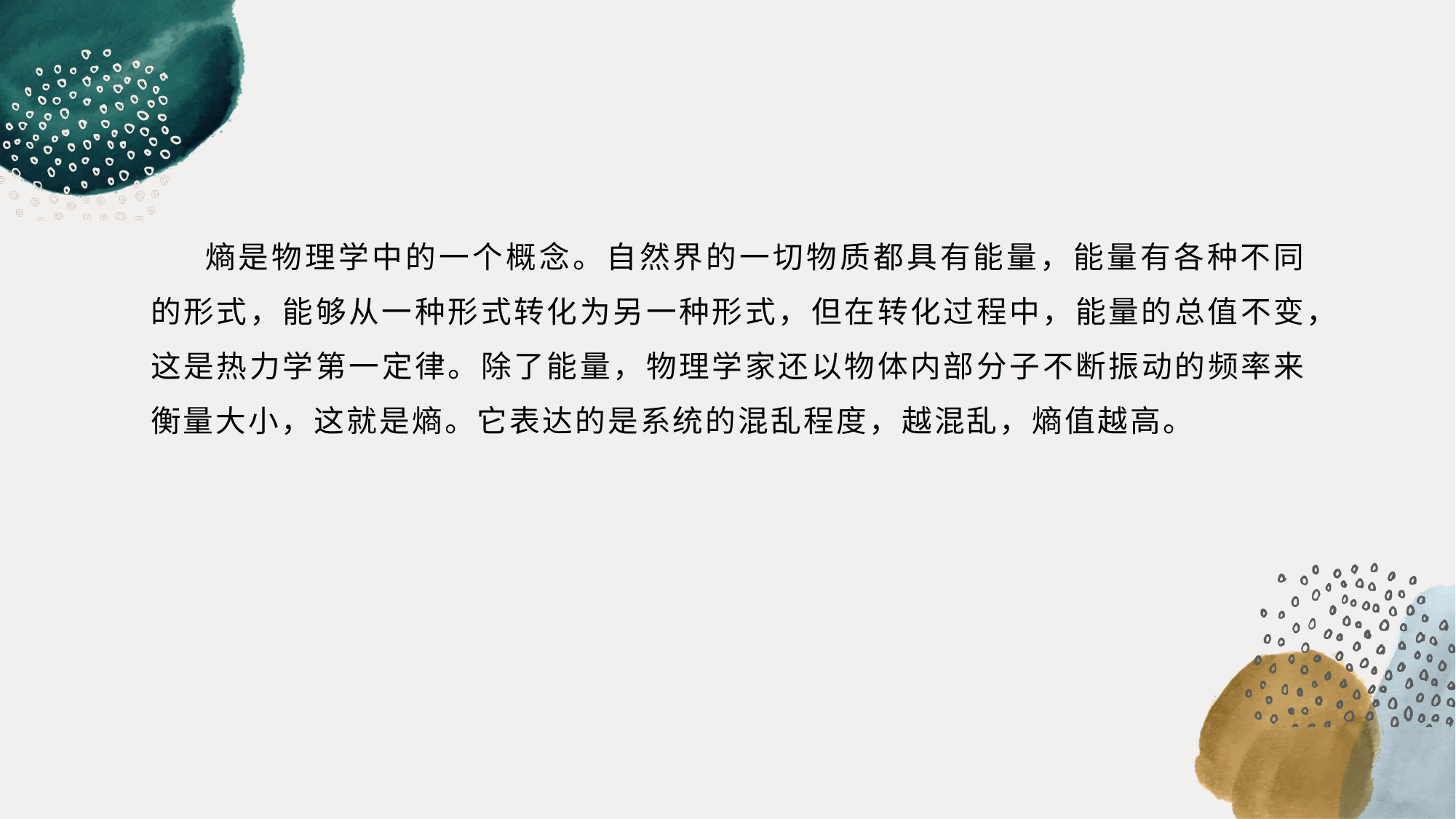

熵是物理学中的一个概念。自然界的一切物质都具有能量，能量有各种不同的形式，能够从一种形式转化为另一种形式，但在转化过程中，能量的总值不变，这是热力学第一定律。除了能量，物理学家还以物体内部分子不断振动的频率来衡量大小，这就是熵。它表达的是系统的混乱程度，越混乱，熵值越高。